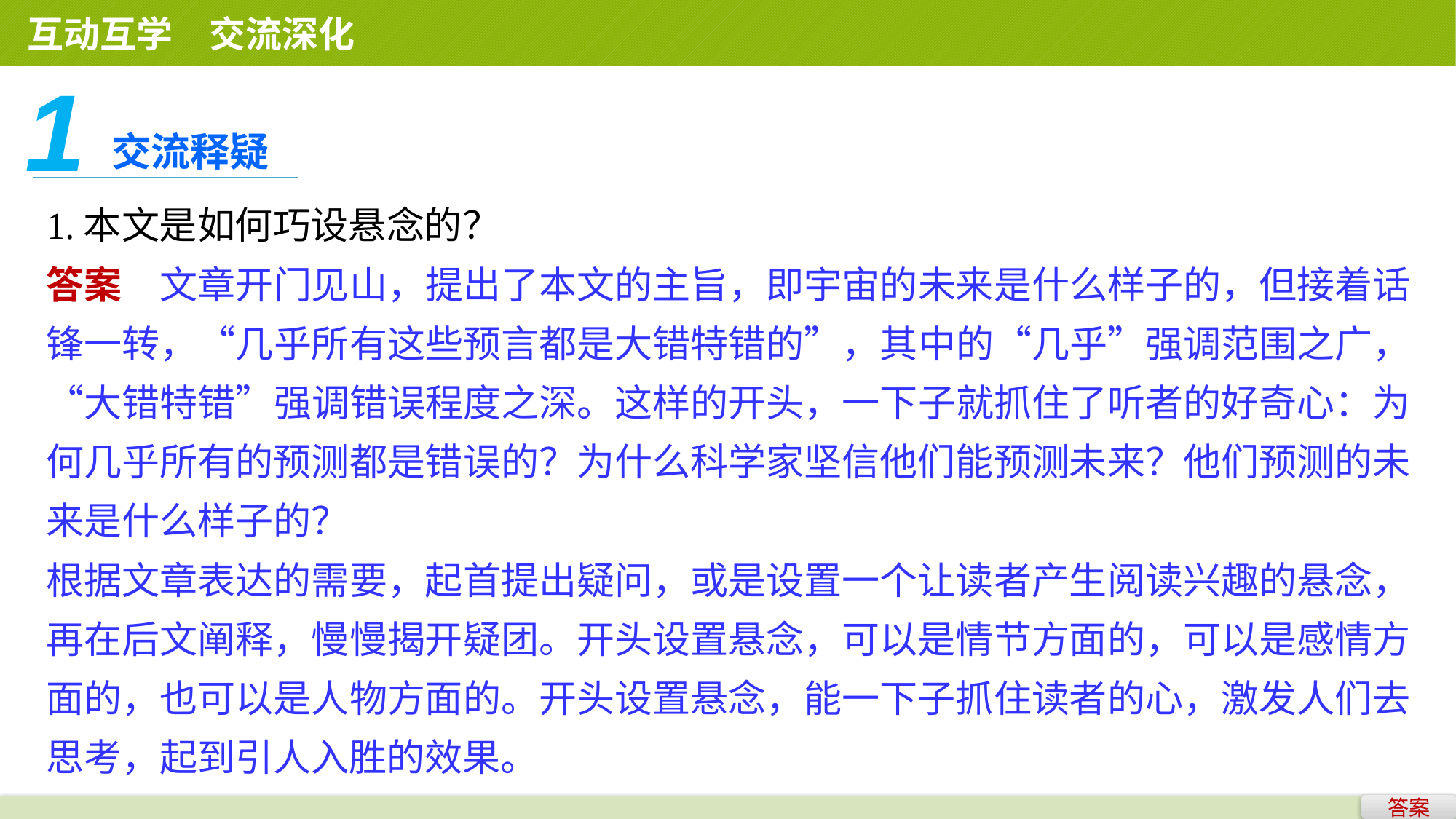

互动互学　交流深化
1
交流释疑
1.本文是如何巧设悬念的？
答案　文章开门见山，提出了本文的主旨，即宇宙的未来是什么样子的，但接着话锋一转，“几乎所有这些预言都是大错特错的”，其中的“几乎”强调范围之广，“大错特错”强调错误程度之深。这样的开头，一下子就抓住了听者的好奇心：为何几乎所有的预测都是错误的？为什么科学家坚信他们能预测未来？他们预测的未来是什么样子的？
根据文章表达的需要，起首提出疑问，或是设置一个让读者产生阅读兴趣的悬念，再在后文阐释，慢慢揭开疑团。开头设置悬念，可以是情节方面的，可以是感情方面的，也可以是人物方面的。开头设置悬念，能一下子抓住读者的心，激发人们去思考，起到引人入胜的效果。
答案